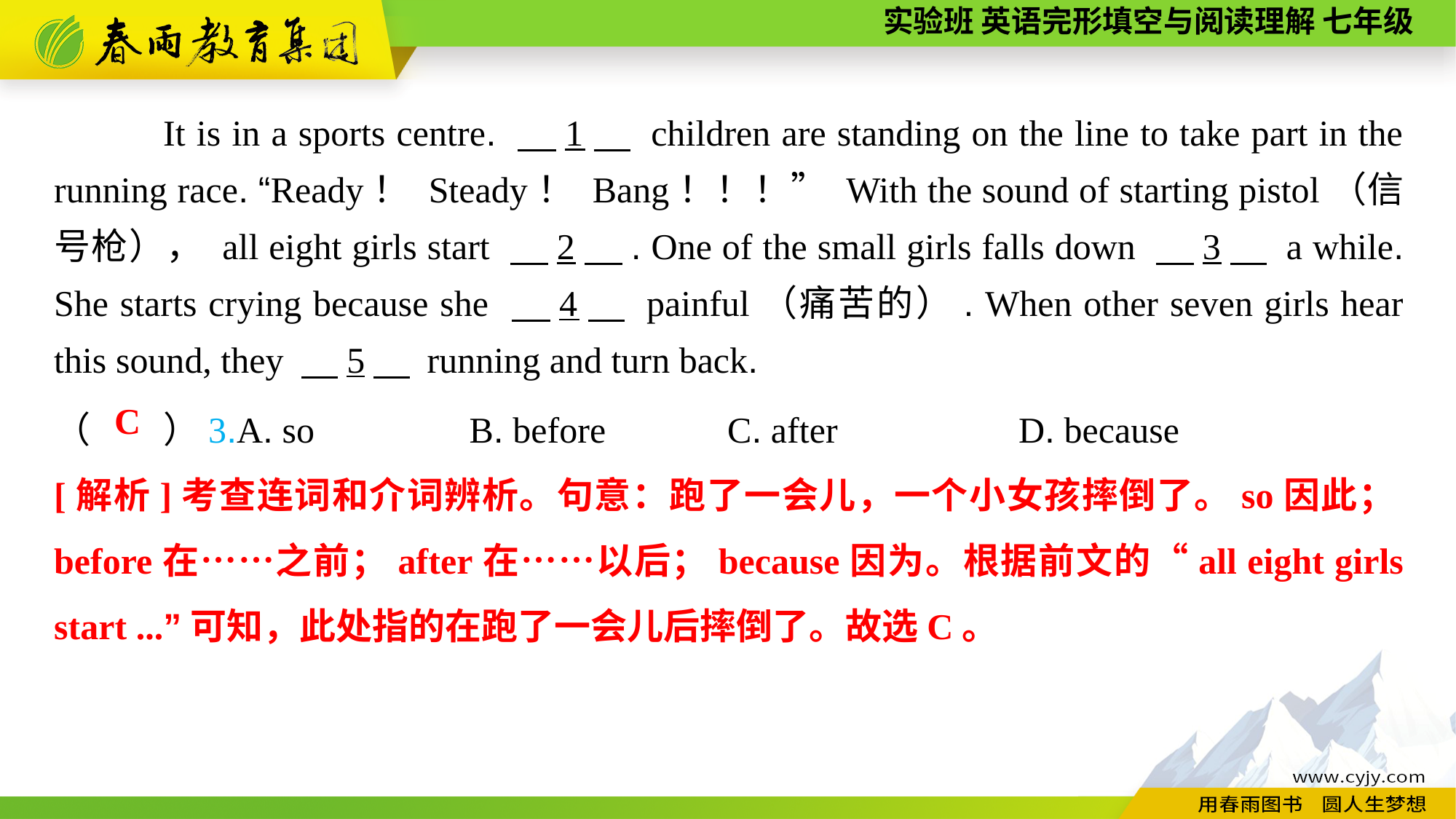

It is in a sports centre. 　1　 children are standing on the line to take part in the running race. “Ready！ Steady！ Bang！！！” With the sound of starting pistol（信号枪）， all eight girls start 　2　. One of the small girls falls down 　3　 a while. She starts crying because she 　4　 painful（痛苦的）. When other seven girls hear this sound, they 　5　 running and turn back.
（　　）3.A. so                 B. before	  C. after	          D. because
C
[解析]考查连词和介词辨析。句意：跑了一会儿，一个小女孩摔倒了。so因此；before在……之前；after在……以后；because因为。根据前文的“all eight girls start ...”可知，此处指的在跑了一会儿后摔倒了。故选C。